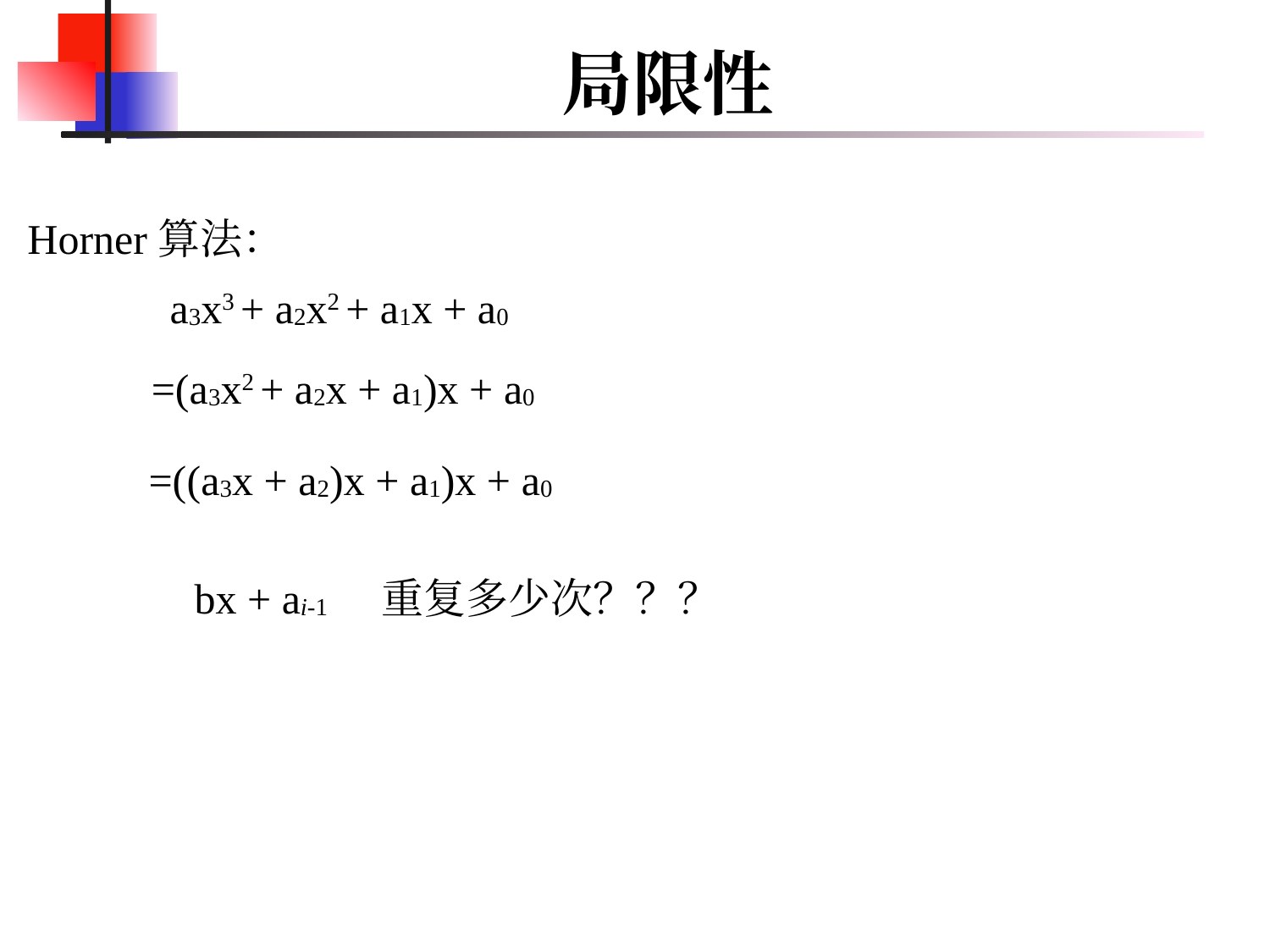

# 局限性
Horner算法：
a3x3 + a2x2 + a1x + a0
=(a3x2 + a2x + a1)x + a0
=((a3x + a2)x + a1)x + a0
重复多少次？？？
bx + ai-1